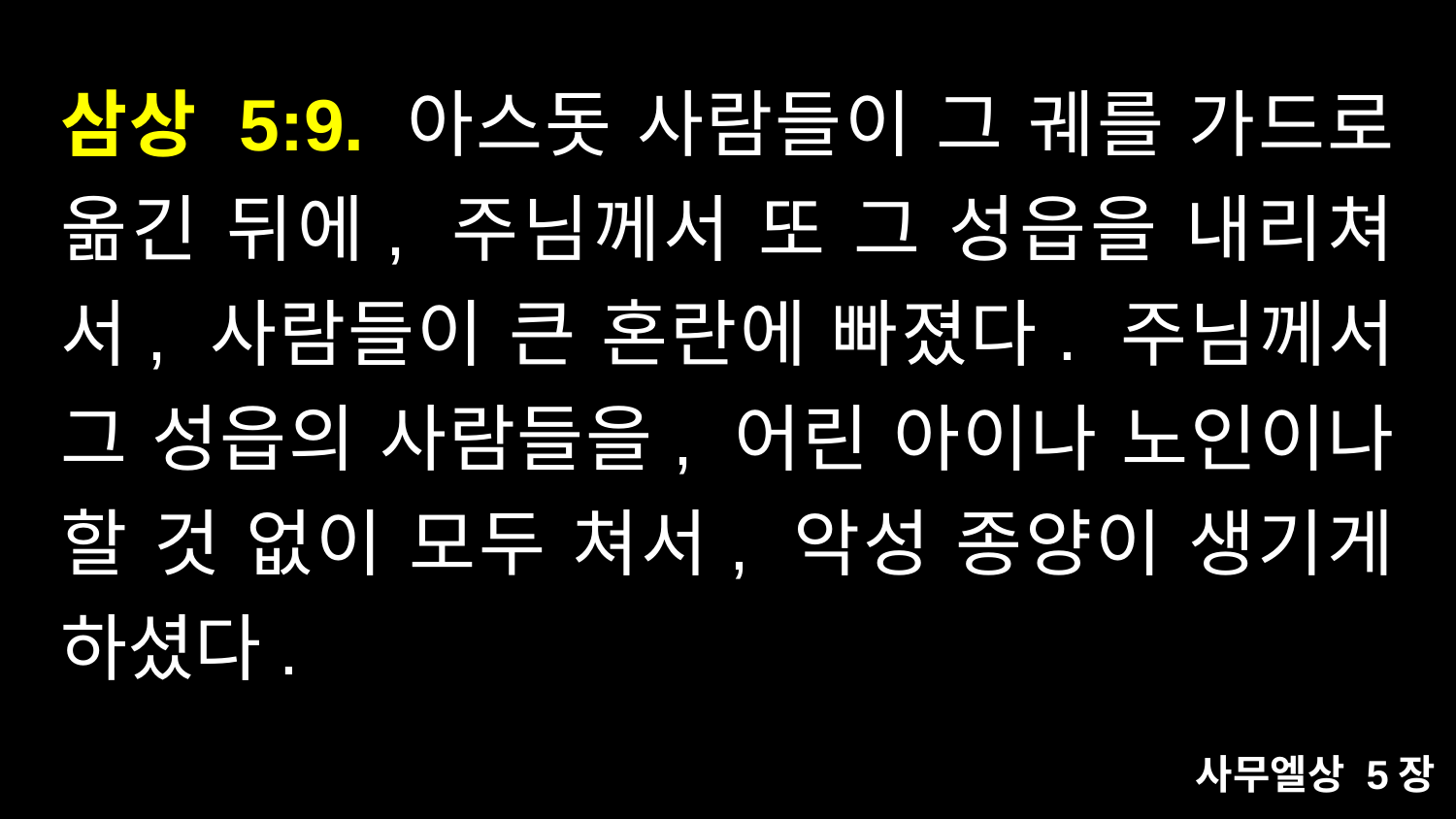

# 삼상 5:9. 아스돗 사람들이 그 궤를 가드로 옮긴 뒤에, 주님께서 또 그 성읍을 내리쳐서, 사람들이 큰 혼란에 빠졌다. 주님께서 그 성읍의 사람들을, 어린 아이나 노인이나 할 것 없이 모두 쳐서, 악성 종양이 생기게 하셨다.
사무엘상 5장